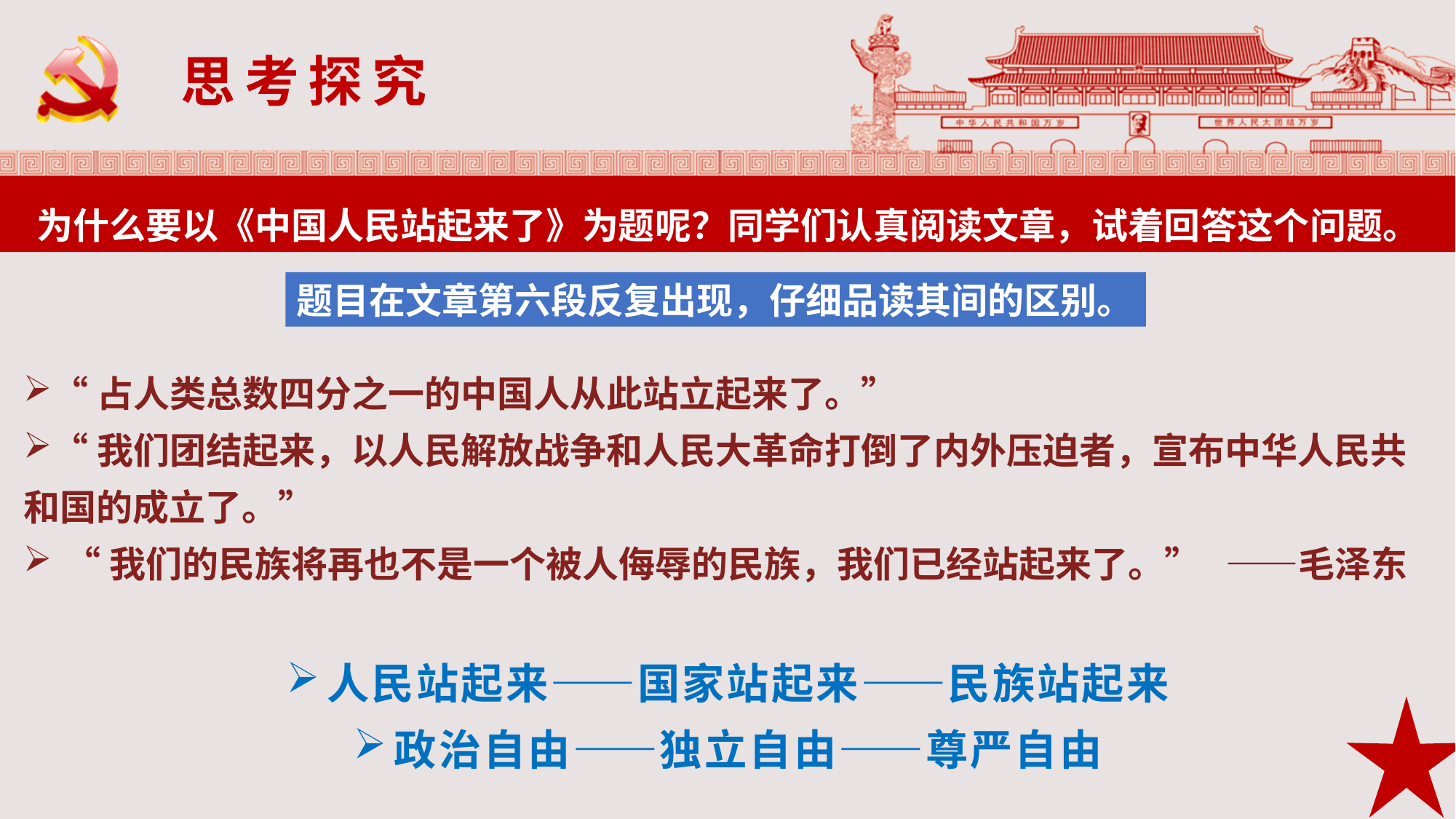

思考探究
为什么要以《中国人民站起来了》为题呢？同学们认真阅读文章，试着回答这个问题。
题目在文章第六段反复出现，仔细品读其间的区别。
“占人类总数四分之一的中国人从此站立起来了。”
“我们团结起来，以人民解放战争和人民大革命打倒了内外压迫者，宣布中华人民共和国的成立了。”
“我们的民族将再也不是一个被人侮辱的民族，我们已经站起来了。”   ——毛泽东

人民站起来——国家站起来——民族站起来
政治自由——独立自由——尊严自由